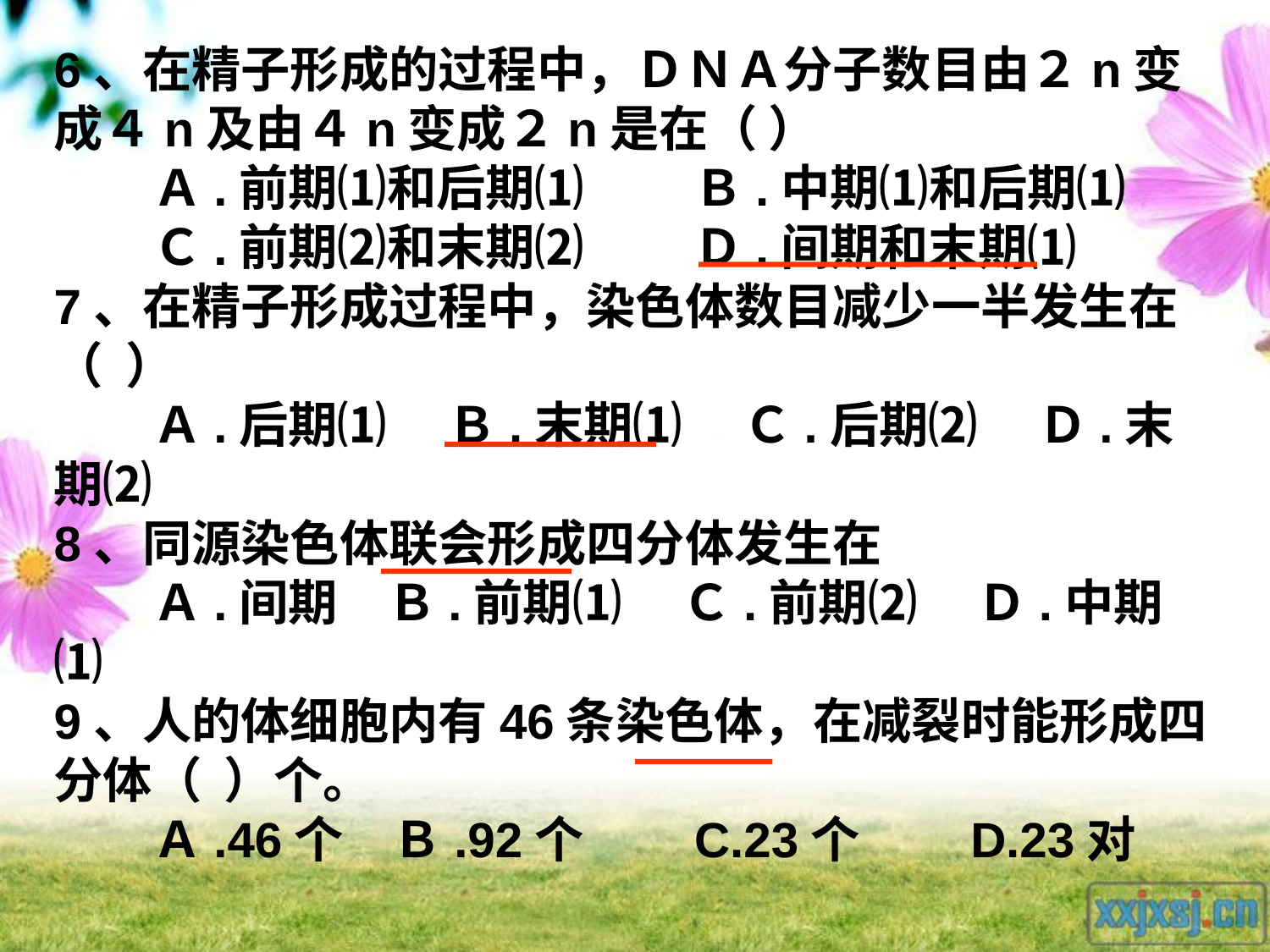

6、在精子形成的过程中，ＤＮＡ分子数目由２n变成４n及由４n变成２n是在（ ）
　　Ａ.前期⑴和后期⑴ 　　Ｂ.中期⑴和后期⑴
　　Ｃ.前期⑵和末期⑵ 　　Ｄ.间期和末期⑴
7、在精子形成过程中，染色体数目减少一半发生在（  ）
　　Ａ.后期⑴ 　Ｂ.末期⑴ 　Ｃ.后期⑵ 　Ｄ.末期⑵
8、同源染色体联会形成四分体发生在
　　Ａ.间期　Ｂ.前期⑴ 　Ｃ.前期⑵ 　Ｄ.中期⑴
9、人的体细胞内有46条染色体，在减裂时能形成四分体（  ）个。
　　Ａ.46个　Ｂ.92个　　C.23个　　D.23对